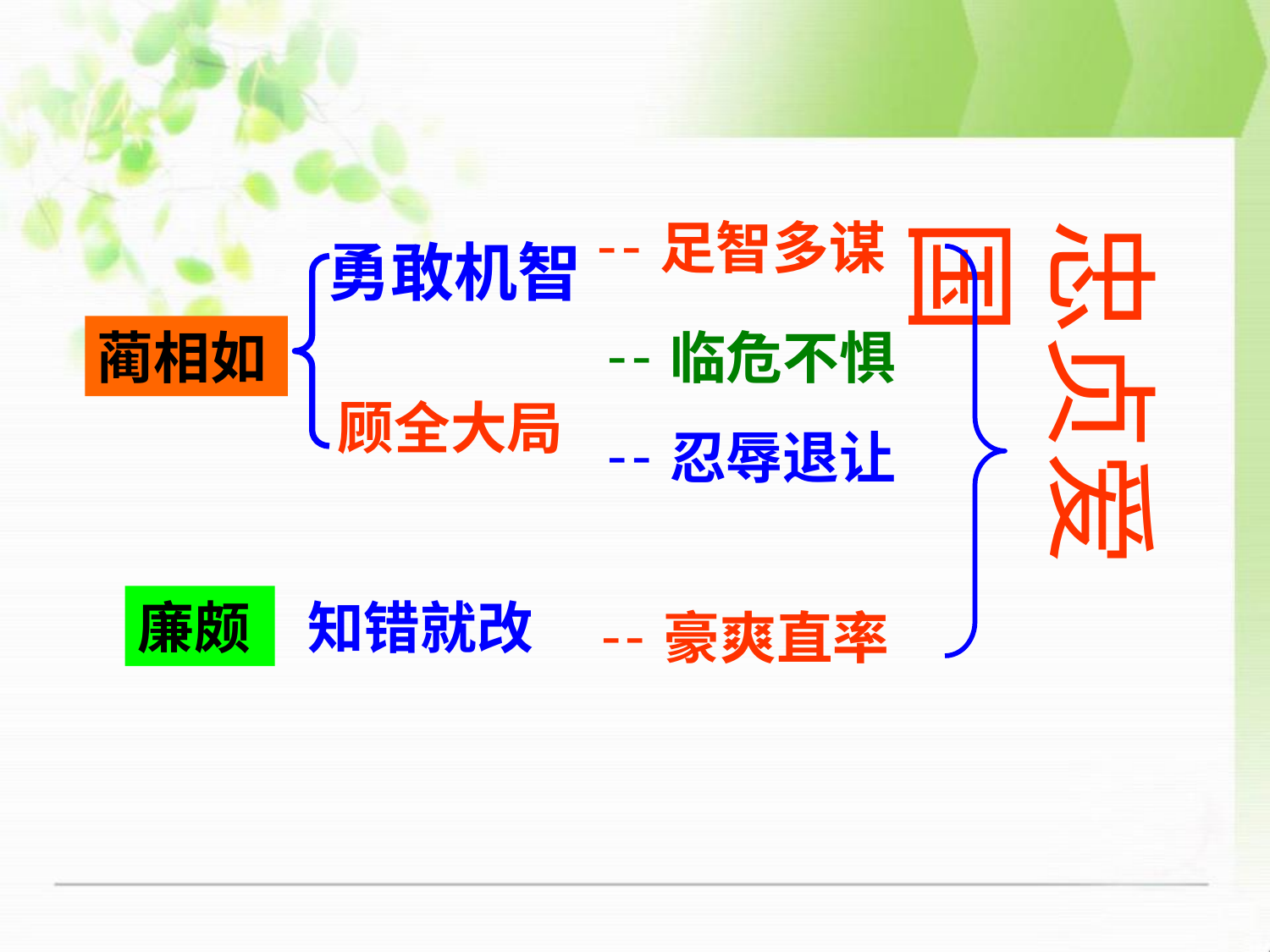

--足智多谋
忠贞爱国
勇敢机智

蔺相如
--临危不惧

顾全大局
--忍辱退让
廉颇
知错就改
--豪爽直率